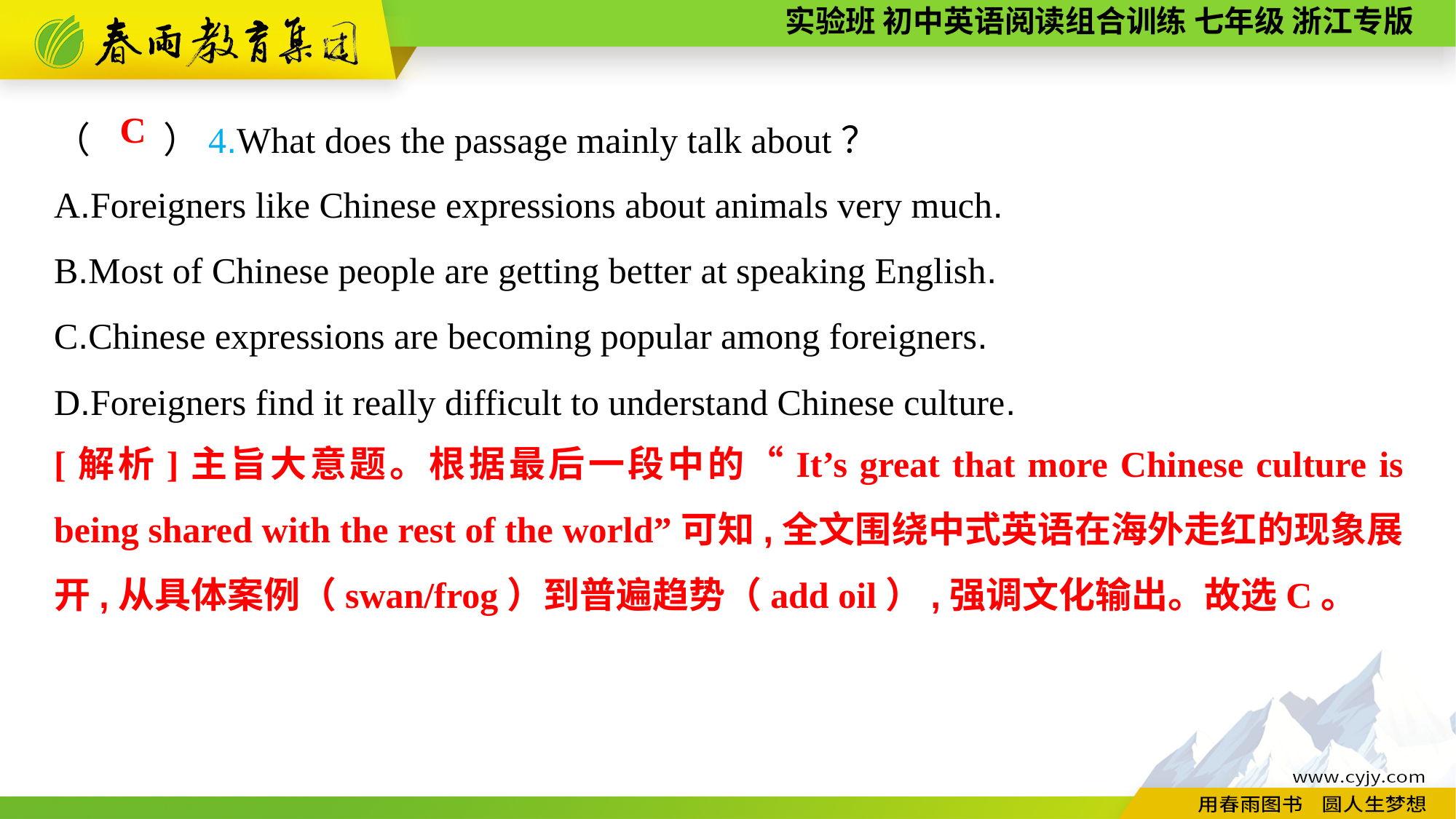

（　　）4.What does the passage mainly talk about？
A.Foreigners like Chinese expressions about animals very much.
B.Most of Chinese people are getting better at speaking English.
C.Chinese expressions are becoming popular among foreigners.
D.Foreigners find it really difficult to understand Chinese culture.
C
[解析]主旨大意题。根据最后一段中的“It’s great that more Chinese culture is being shared with the rest of the world”可知,全文围绕中式英语在海外走红的现象展开,从具体案例（swan/frog）到普遍趋势（add oil）,强调文化输出。故选C。